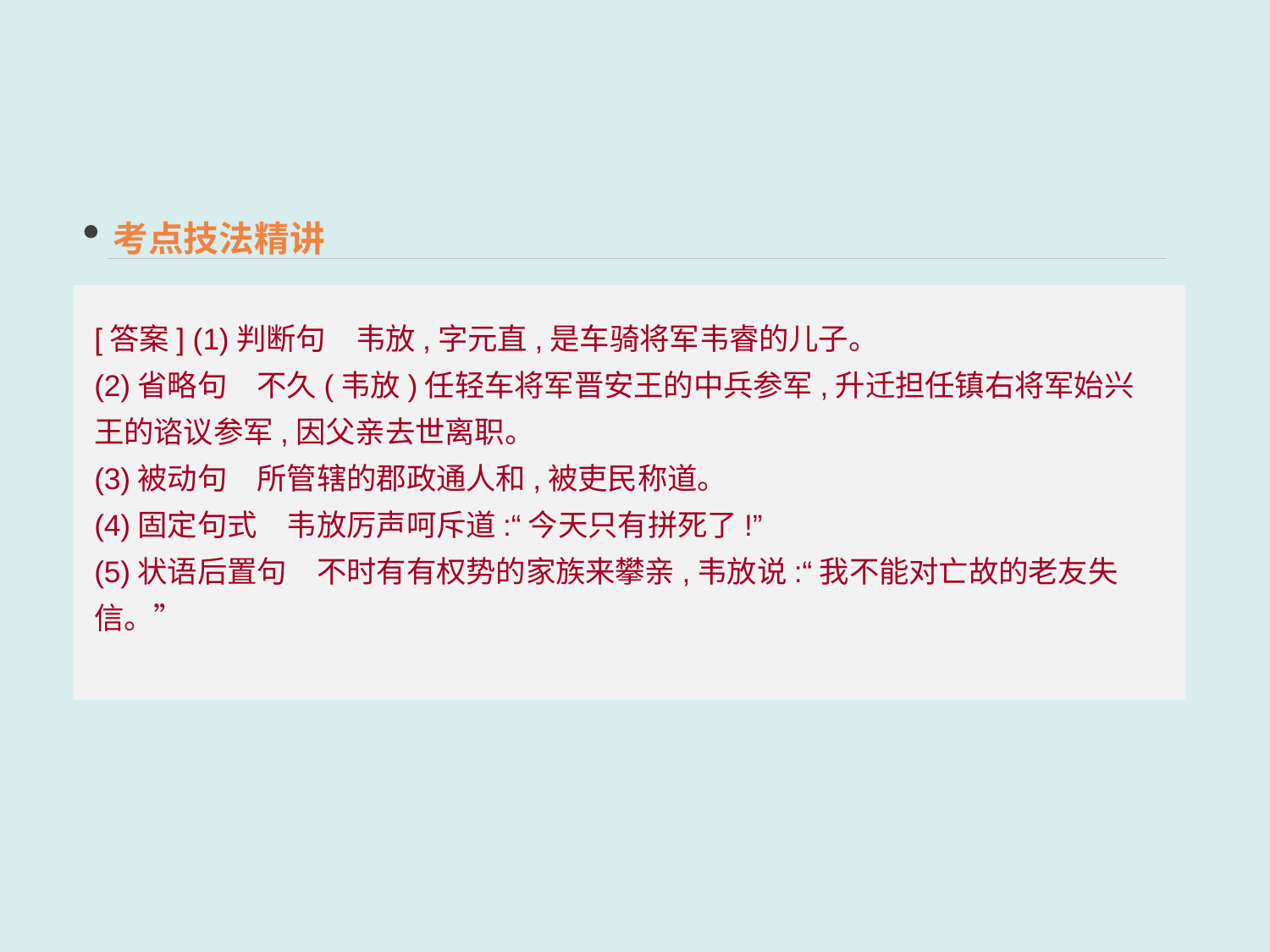

考点技法精讲

[答案] (1)判断句　韦放,字元直,是车骑将军韦睿的儿子。
(2)省略句　不久(韦放)任轻车将军晋安王的中兵参军,升迁担任镇右将军始兴王的谘议参军,因父亲去世离职。
(3)被动句　所管辖的郡政通人和,被吏民称道。
(4)固定句式　韦放厉声呵斥道:“今天只有拼死了!”
(5)状语后置句　不时有有权势的家族来攀亲,韦放说:“我不能对亡故的老友失信。”